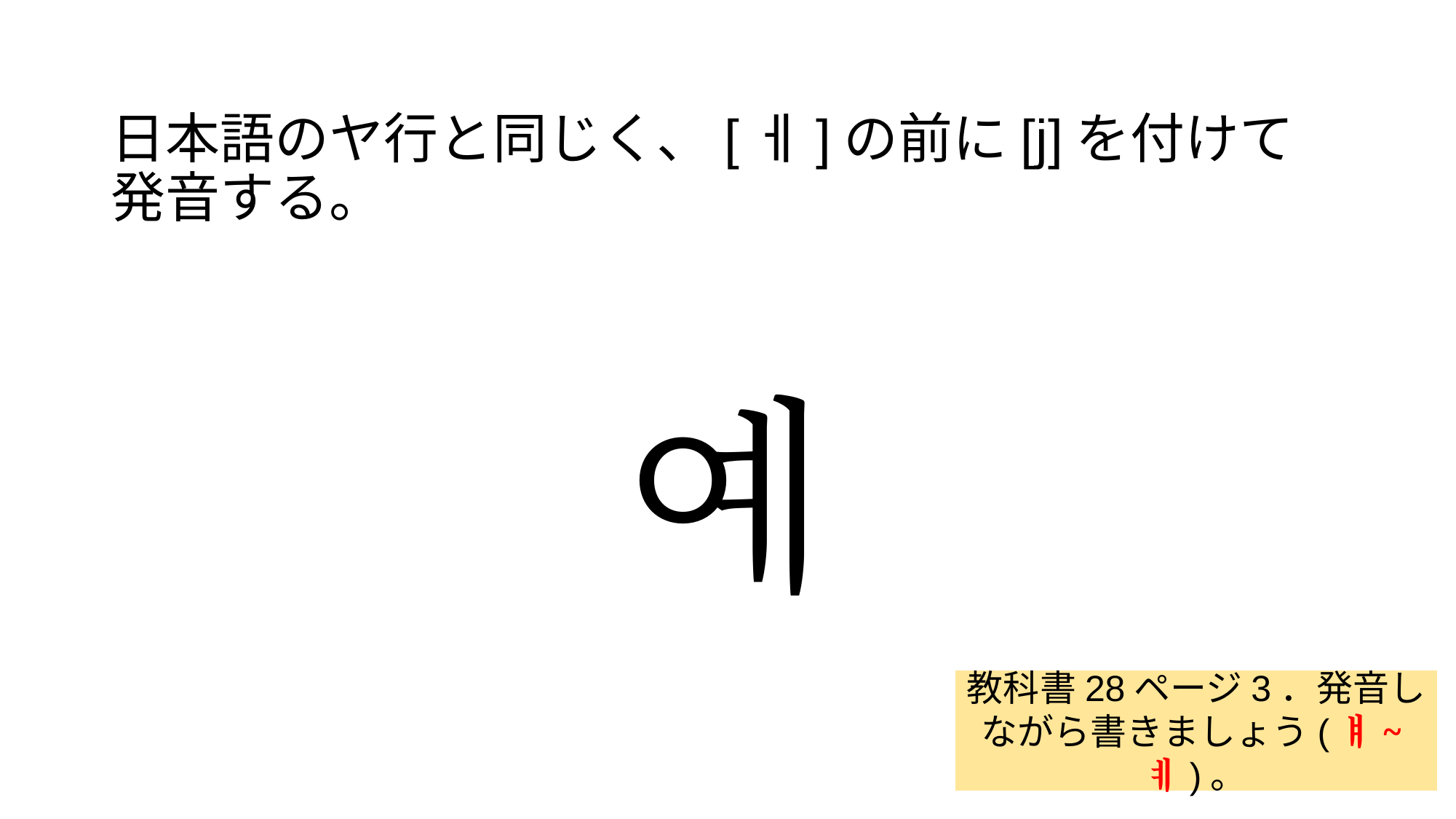

#
日本語のヤ行と同じく、[ㅔ]の前に[j]を付けて発音する。

예

教科書28ページ3．発音しながら書きましょう(ㅒ~ㅖ)。